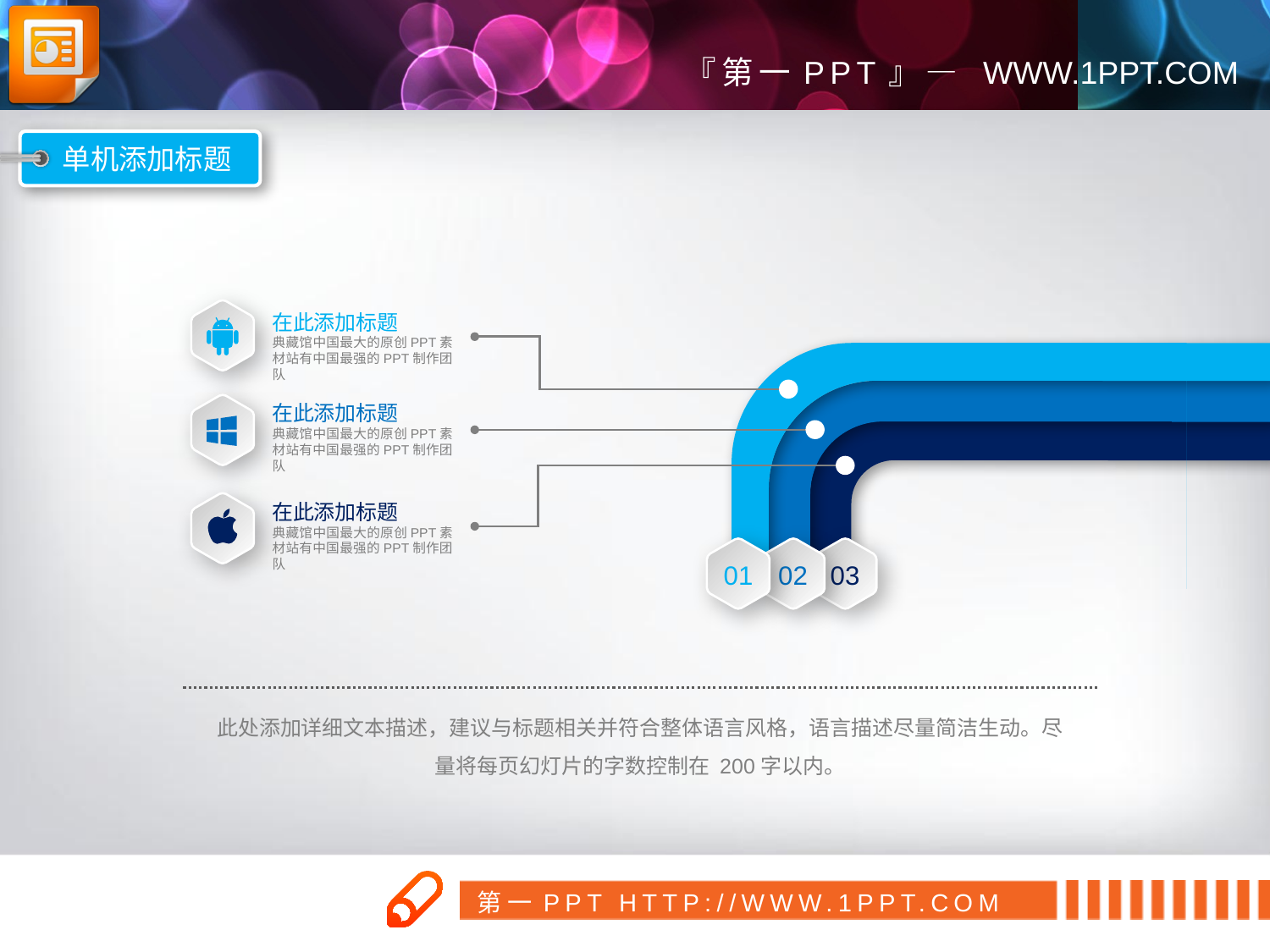

单机添加标题

在此添加标题
典藏馆中国最大的原创PPT素材站有中国最强的PPT制作团队

在此添加标题
典藏馆中国最大的原创PPT素材站有中国最强的PPT制作团队

在此添加标题
典藏馆中国最大的原创PPT素材站有中国最强的PPT制作团队

01

02

03
此处添加详细文本描述，建议与标题相关并符合整体语言风格，语言描述尽量简洁生动。尽量将每页幻灯片的字数控制在 200字以内。